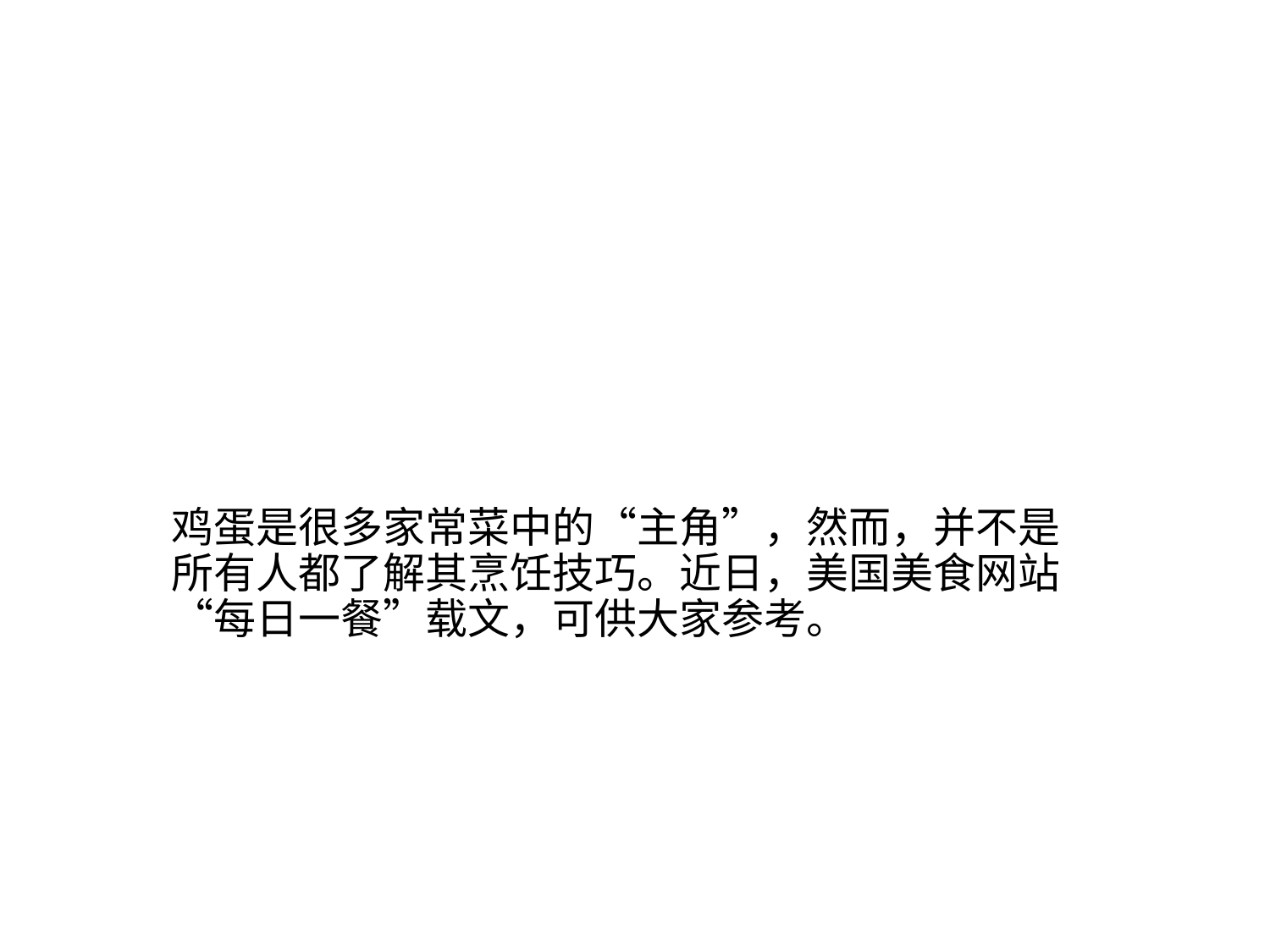

#
鸡蛋是很多家常菜中的“主角”，然而，并不是所有人都了解其烹饪技巧。近日，美国美食网站“每日一餐”载文，可供大家参考。